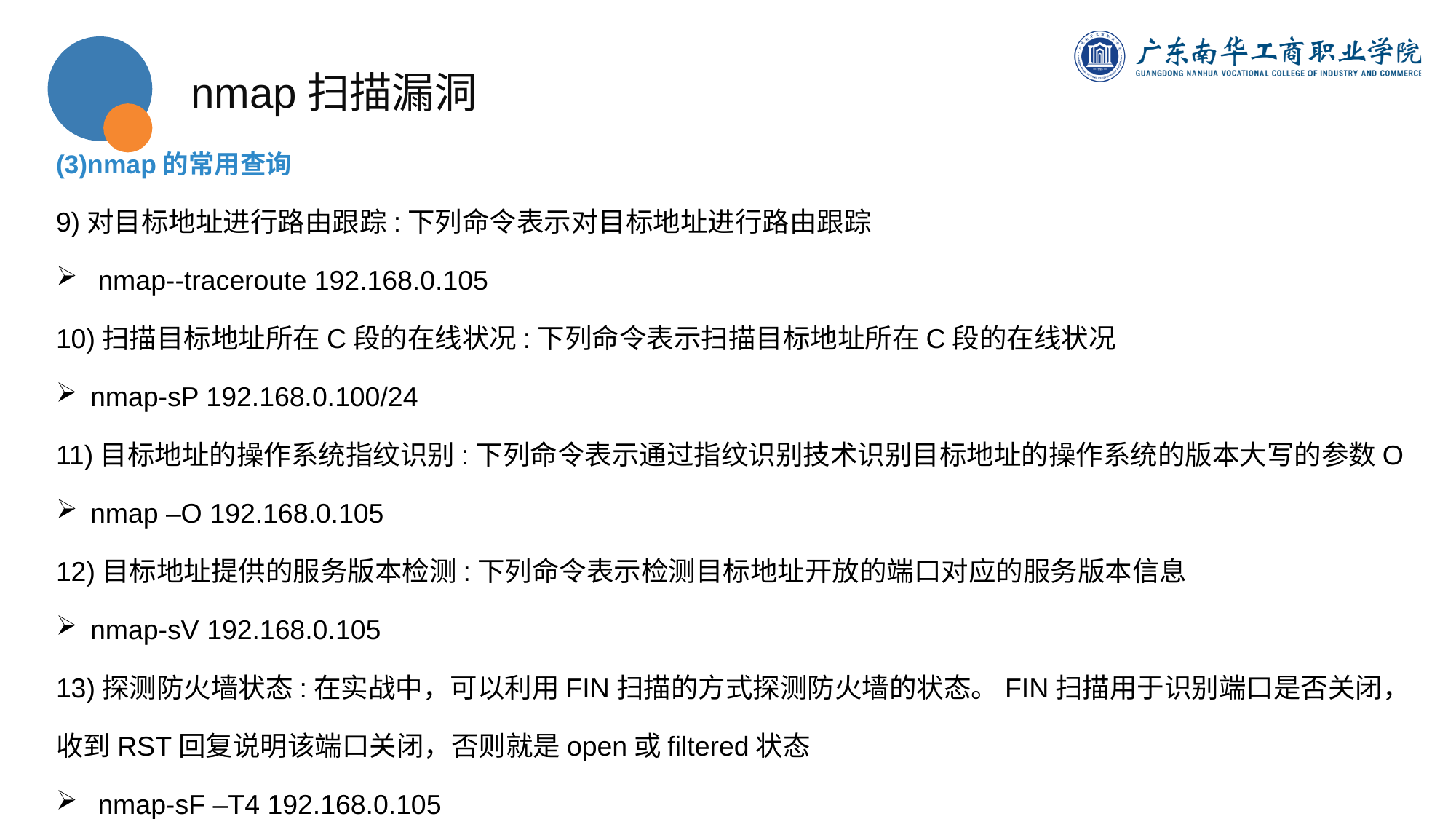

nmap扫描漏洞

(3)nmap的常用查询
9)对目标地址进行路由跟踪:下列命令表示对目标地址进行路由跟踪
 nmap--traceroute 192.168.0.105
10)扫描目标地址所在C段的在线状况:下列命令表示扫描目标地址所在C段的在线状况
nmap-sP 192.168.0.100/24
11)目标地址的操作系统指纹识别:下列命令表示通过指纹识别技术识别目标地址的操作系统的版本大写的参数O
nmap –O 192.168.0.105
12)目标地址提供的服务版本检测:下列命令表示检测目标地址开放的端口对应的服务版本信息
nmap-sV 192.168.0.105
13)探测防火墙状态:在实战中，可以利用FIN扫描的方式探测防火墙的状态。FIN扫描用于识别端口是否关闭，
收到RST回复说明该端口关闭，否则就是open或filtered状态
 nmap-sF –T4 192.168.0.105